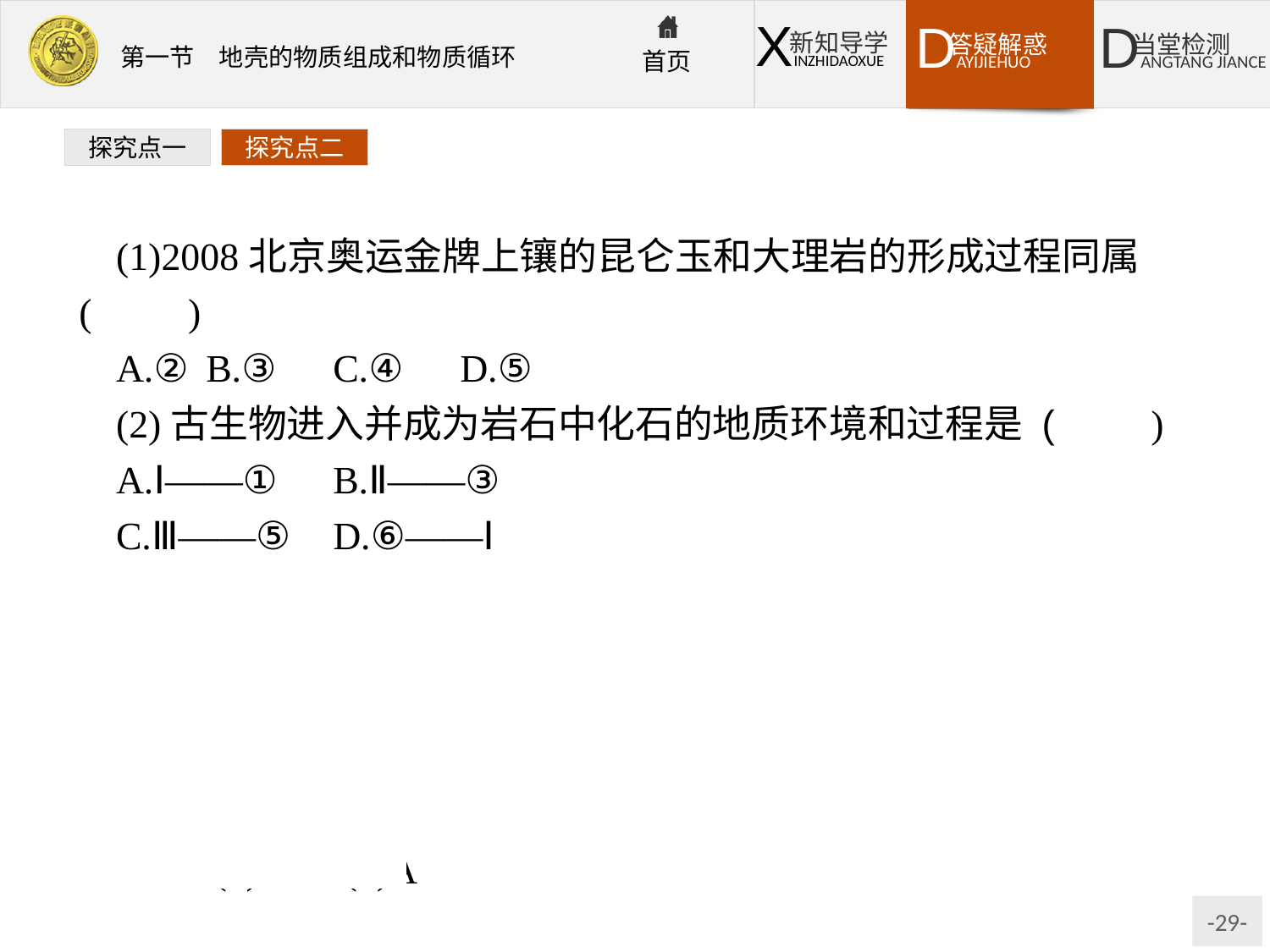

探究点一
探究点二
(1)2008北京奥运金牌上镶的昆仑玉和大理岩的形成过程同属(　　)
A.②	B.③	C.④	D.⑤
(2)古生物进入并成为岩石中化石的地质环境和过程是 (　　)
A.Ⅰ——①	B.Ⅱ——③
C.Ⅲ——⑤	D.⑥——Ⅰ
解析:第(1)题,根据地球物质循环规律,结合图可知,②代表熔融作用,③代表岩浆活动,④代表高温、高压作用,⑤代表变质作用。昆仑玉和大理岩都是变质作用形成的,故选D。第(2)题,化石存在于沉积岩中,是古生物死后其遗体保留在沉积环境中,然后经过长期的外力作用而形成的,故选A。
答案:(1)D　(2)A